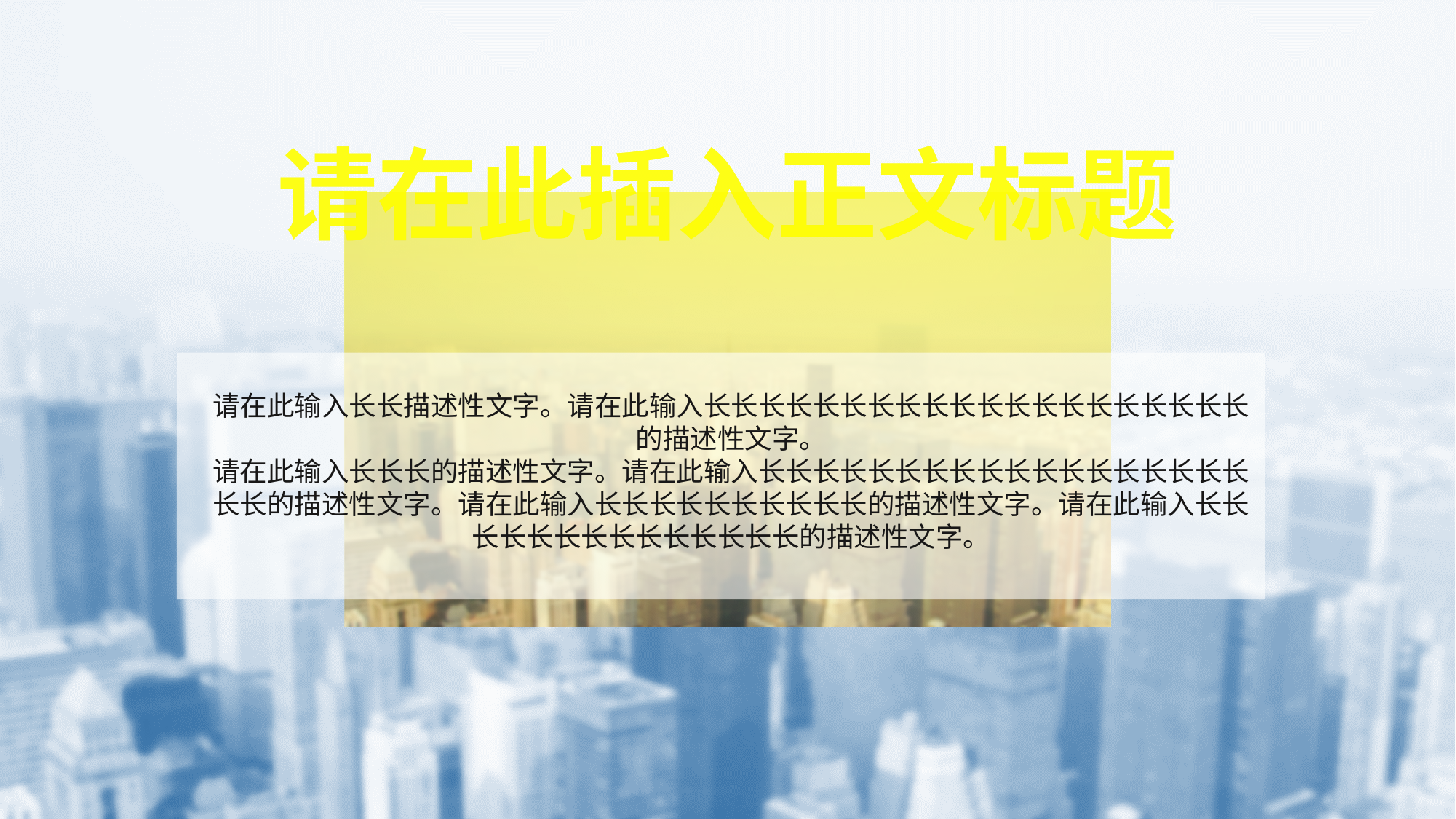

请在此插入正文标题
请在此插入正文标题

请在此输入长长描述性文字。请在此输入长长长长长长长长长长长长长长长长长长长长的描述性文字。
请在此输入长长长的描述性文字。请在此输入长长长长长长长长长长长长长长长长长长长长的描述性文字。请在此输入长长长长长长长长长长的描述性文字。请在此输入长长长长长长长长长长长长长长的描述性文字。